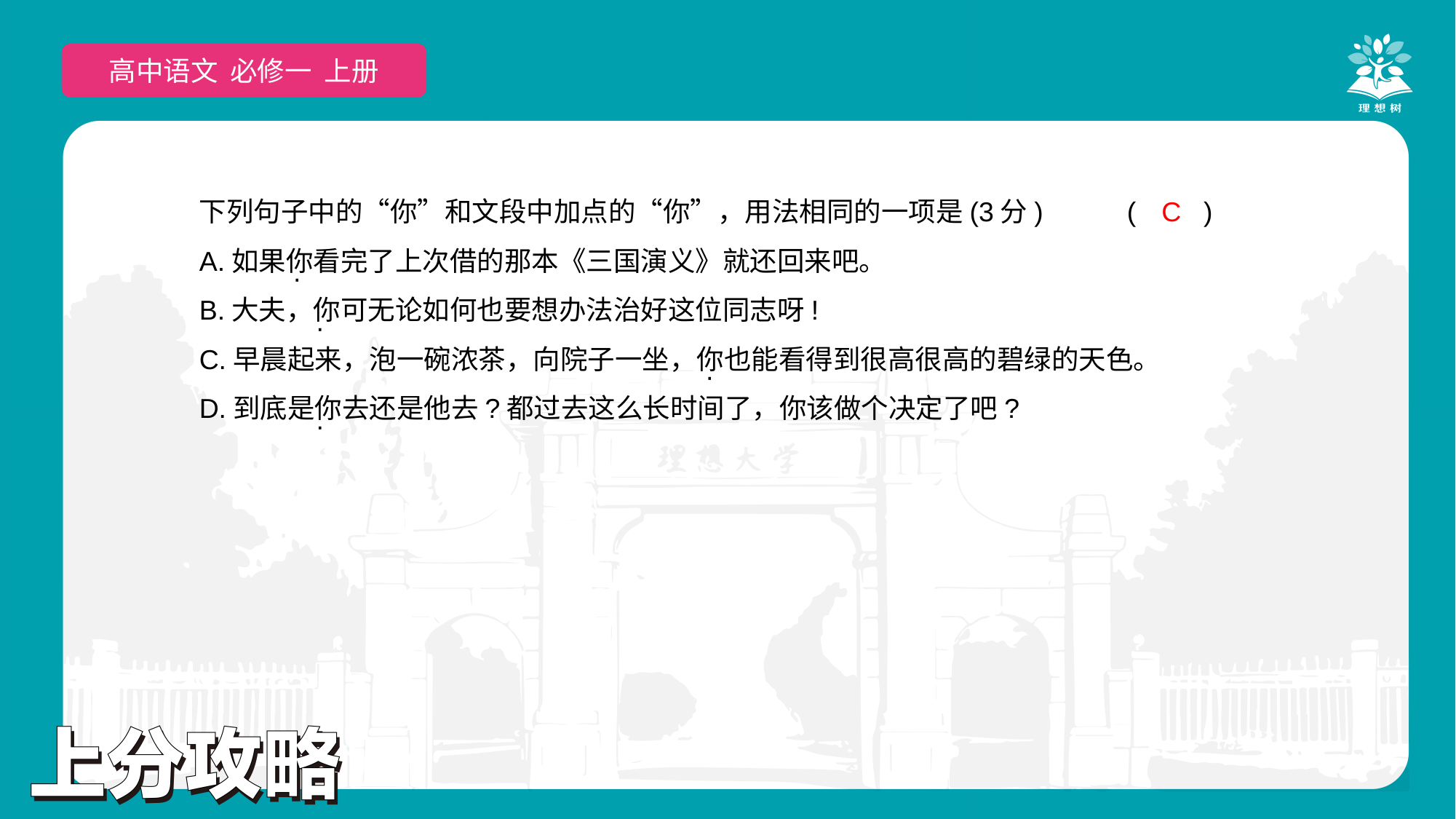

高中语文  必修一  上册
下列句子中的“你”和文段中加点的“你”，用法相同的一项是(3分)	(　　)
A.如果你看完了上次借的那本《三国演义》就还回来吧。
B.大夫，你可无论如何也要想办法治好这位同志呀!
C.早晨起来，泡一碗浓茶，向院子一坐，你也能看得到很高很高的碧绿的天色。
D.到底是你去还是他去?都过去这么长时间了，你该做个决定了吧?
C
           ·
              ·
                                                                 ·
              ·